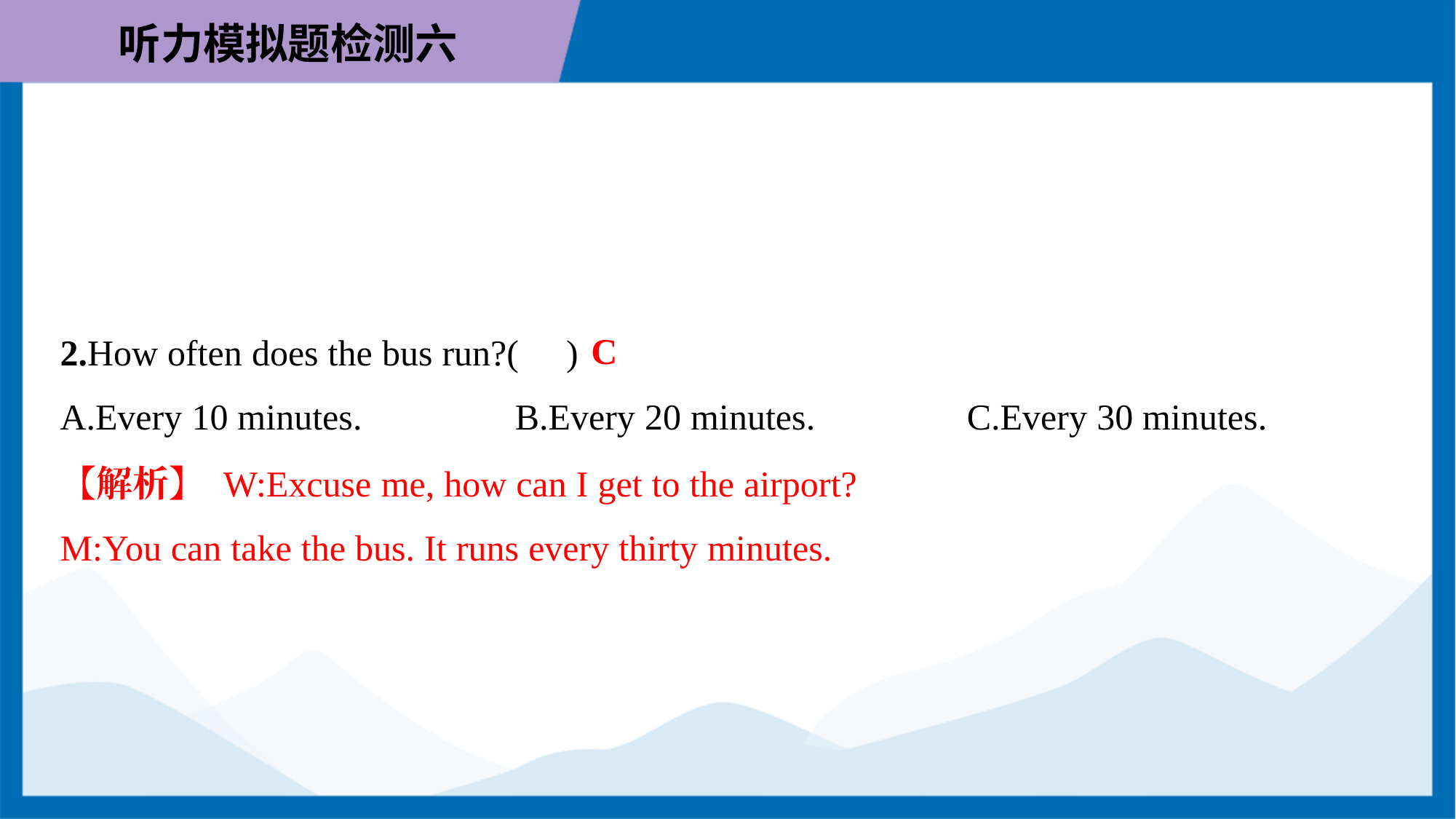

C
2.How often does the bus run?(     )
A.Every 10 minutes.	B.Every 20 minutes.	C.Every 30 minutes.
【解析】 W:Excuse me, how can I get to the airport?
M:You can take the bus. It runs every thirty minutes.